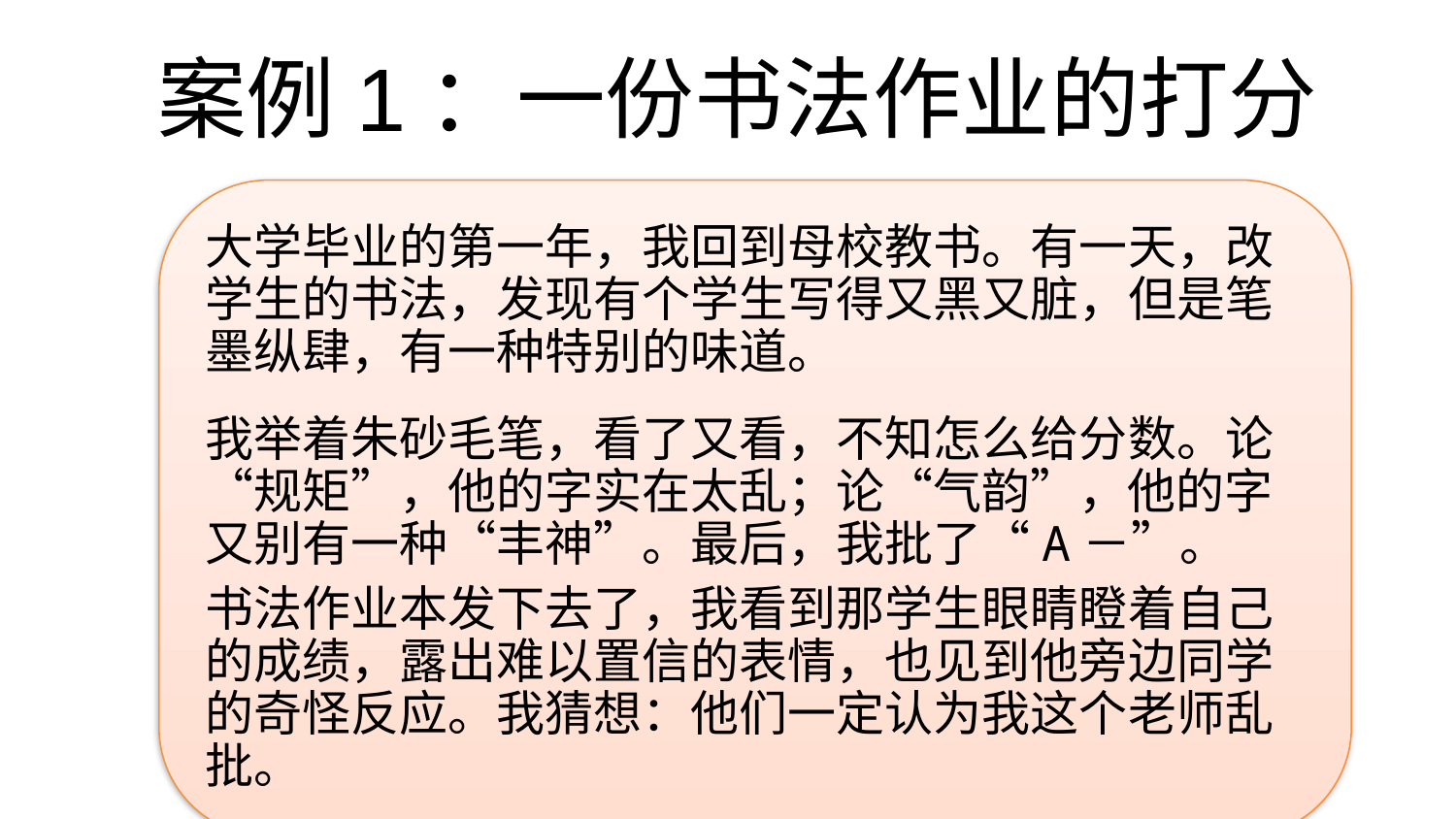

# 案例1：一份书法作业的打分
大学毕业的第一年，我回到母校教书。有一天，改学生的书法，发现有个学生写得又黑又脏，但是笔墨纵肆，有一种特别的味道。

我举着朱砂毛笔，看了又看，不知怎么给分数。论“规矩”，他的字实在太乱；论“气韵”，他的字又别有一种“丰神”。最后，我批了“A－”。

书法作业本发下去了，我看到那学生眼睛瞪着自己的成绩，露出难以置信的表情，也见到他旁边同学的奇怪反应。我猜想：他们一定认为我这个老师乱批。